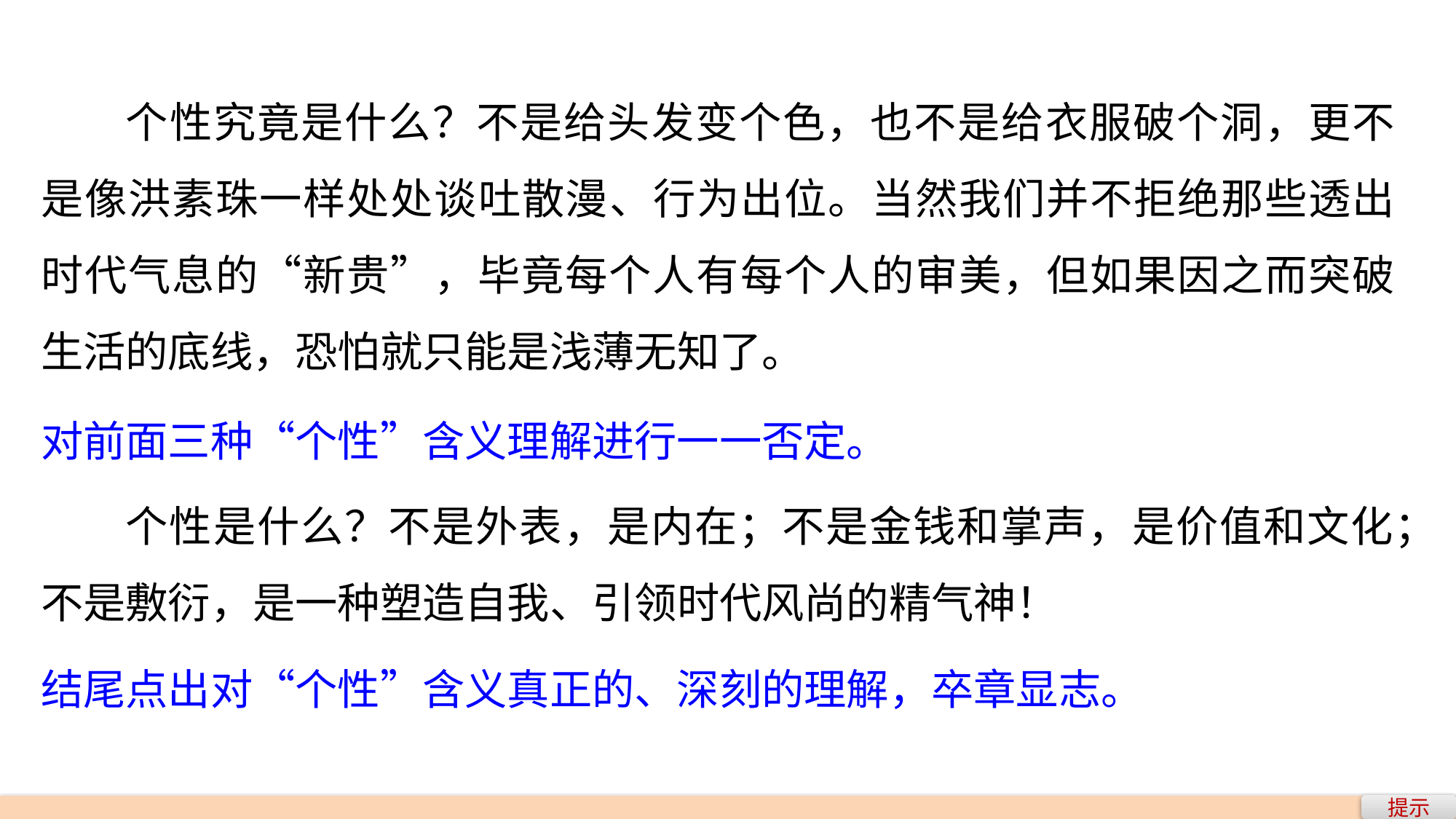

个性究竟是什么？不是给头发变个色，也不是给衣服破个洞，更不是像洪素珠一样处处谈吐散漫、行为出位。当然我们并不拒绝那些透出时代气息的“新贵”，毕竟每个人有每个人的审美，但如果因之而突破生活的底线，恐怕就只能是浅薄无知了。
对前面三种“个性”含义理解进行一一否定。
个性是什么？不是外表，是内在；不是金钱和掌声，是价值和文化；不是敷衍，是一种塑造自我、引领时代风尚的精气神！
结尾点出对“个性”含义真正的、深刻的理解，卒章显志。
提示